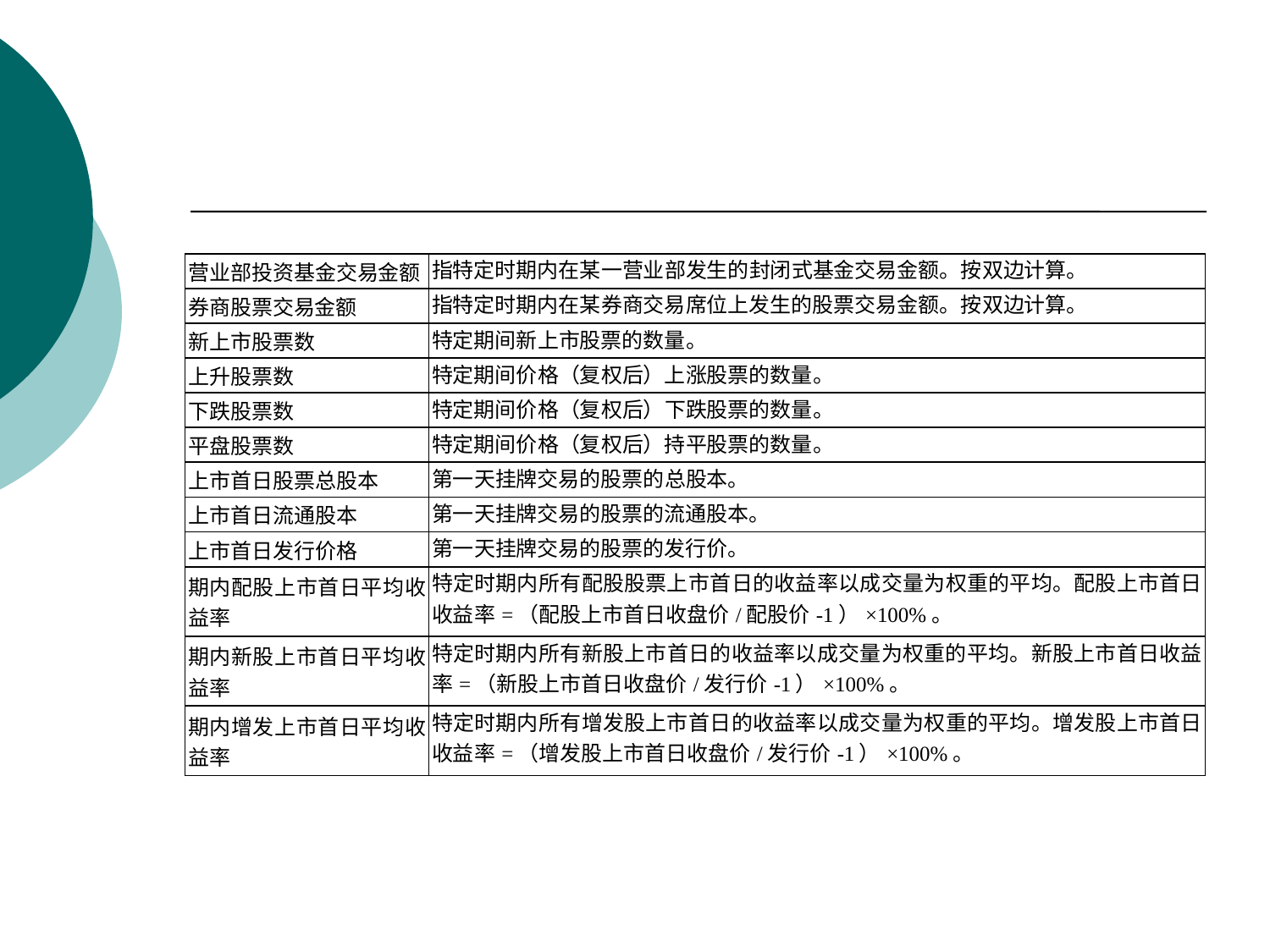

| 营业部投资基金交易金额 | 指特定时期内在某一营业部发生的封闭式基金交易金额。按双边计算。 |
| --- | --- |
| 券商股票交易金额 | 指特定时期内在某券商交易席位上发生的股票交易金额。按双边计算。 |
| 新上市股票数 | 特定期间新上市股票的数量。 |
| 上升股票数 | 特定期间价格（复权后）上涨股票的数量。 |
| 下跌股票数 | 特定期间价格（复权后）下跌股票的数量。 |
| 平盘股票数 | 特定期间价格（复权后）持平股票的数量。 |
| 上市首日股票总股本 | 第一天挂牌交易的股票的总股本。 |
| 上市首日流通股本 | 第一天挂牌交易的股票的流通股本。 |
| 上市首日发行价格 | 第一天挂牌交易的股票的发行价。 |
| 期内配股上市首日平均收益率 | 特定时期内所有配股股票上市首日的收益率以成交量为权重的平均。配股上市首日收益率=（配股上市首日收盘价/配股价-1）×100%。 |
| 期内新股上市首日平均收益率 | 特定时期内所有新股上市首日的收益率以成交量为权重的平均。新股上市首日收益率=（新股上市首日收盘价/发行价-1）×100%。 |
| 期内增发上市首日平均收益率 | 特定时期内所有增发股上市首日的收益率以成交量为权重的平均。增发股上市首日收益率=（增发股上市首日收盘价/发行价-1）×100%。 |